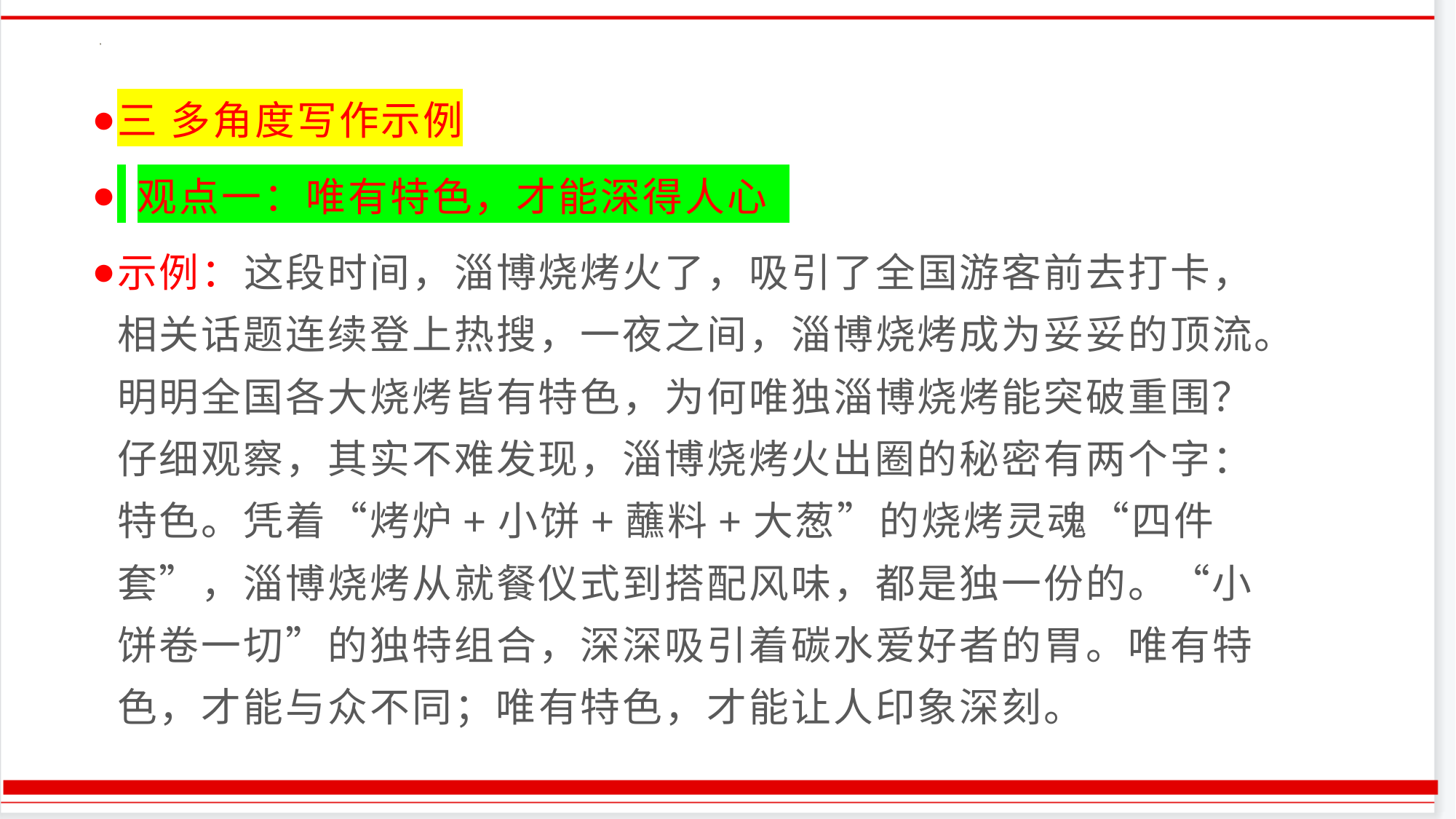

三 多角度写作示例
 观点一：唯有特色，才能深得人心
示例：这段时间，淄博烧烤火了，吸引了全国游客前去打卡，相关话题连续登上热搜，一夜之间，淄博烧烤成为妥妥的顶流。明明全国各大烧烤皆有特色，为何唯独淄博烧烤能突破重围？仔细观察，其实不难发现，淄博烧烤火出圈的秘密有两个字：特色。凭着“烤炉+小饼+蘸料+大葱”的烧烤灵魂“四件套”，淄博烧烤从就餐仪式到搭配风味，都是独一份的。“小饼卷一切”的独特组合，深深吸引着碳水爱好者的胃。唯有特色，才能与众不同；唯有特色，才能让人印象深刻。